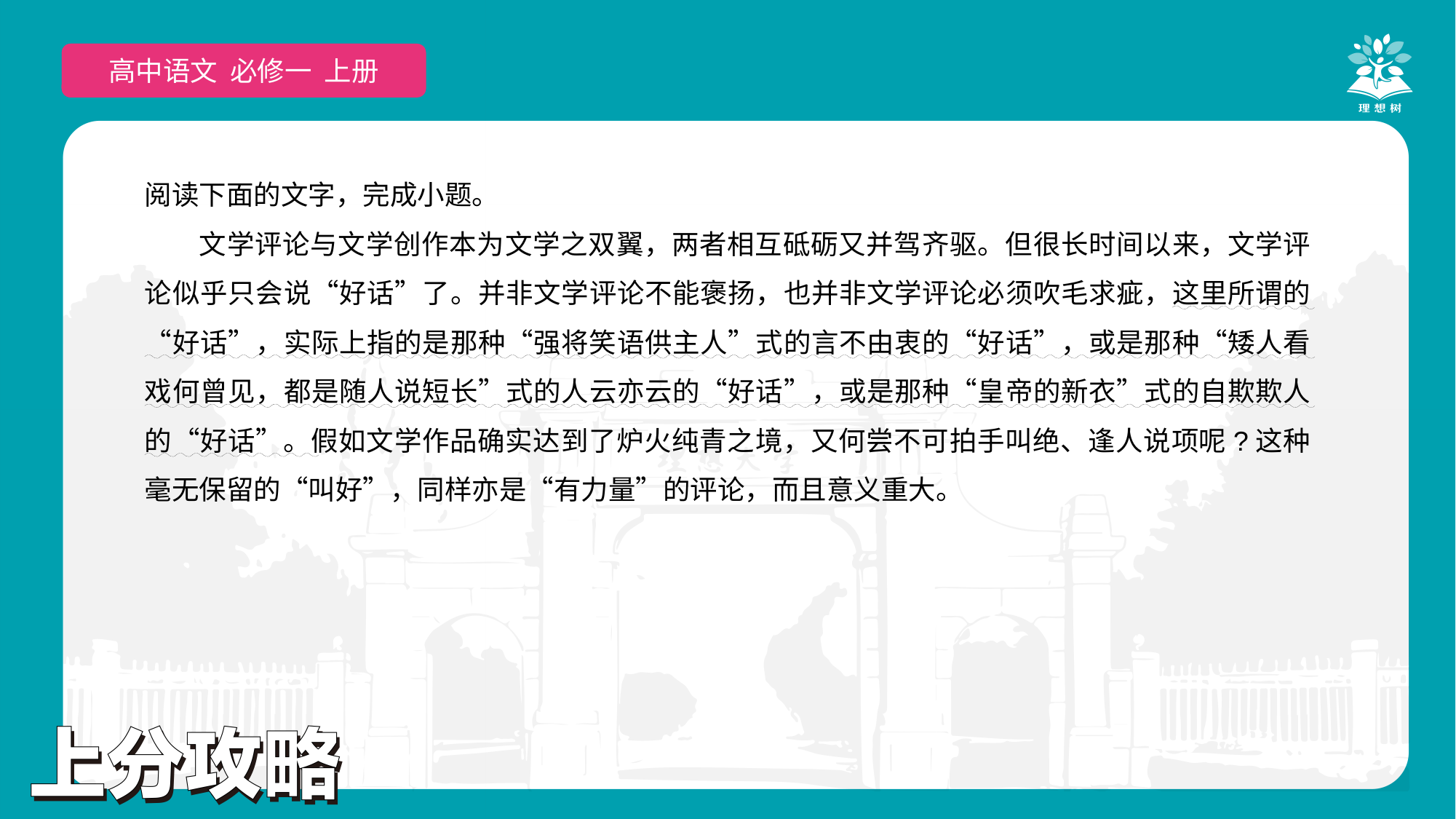

高中语文  选择性必修上
高中语文  必修一  上册
阅读下面的文字，完成小题。
文学评论与文学创作本为文学之双翼，两者相互砥砺又并驾齐驱。但很长时间以来，文学评论似乎只会说“好话”了。并非文学评论不能褒扬，也并非文学评论必须吹毛求疵，这里所谓的“好话”，实际上指的是那种“强将笑语供主人”式的言不由衷的“好话”，或是那种“矮人看戏何曾见，都是随人说短长”式的人云亦云的“好话”，或是那种“皇帝的新衣”式的自欺欺人的“好话”。假如文学作品确实达到了炉火纯青之境，又何尝不可拍手叫绝、逢人说项呢?这种毫无保留的“叫好”，同样亦是“有力量”的评论，而且意义重大。